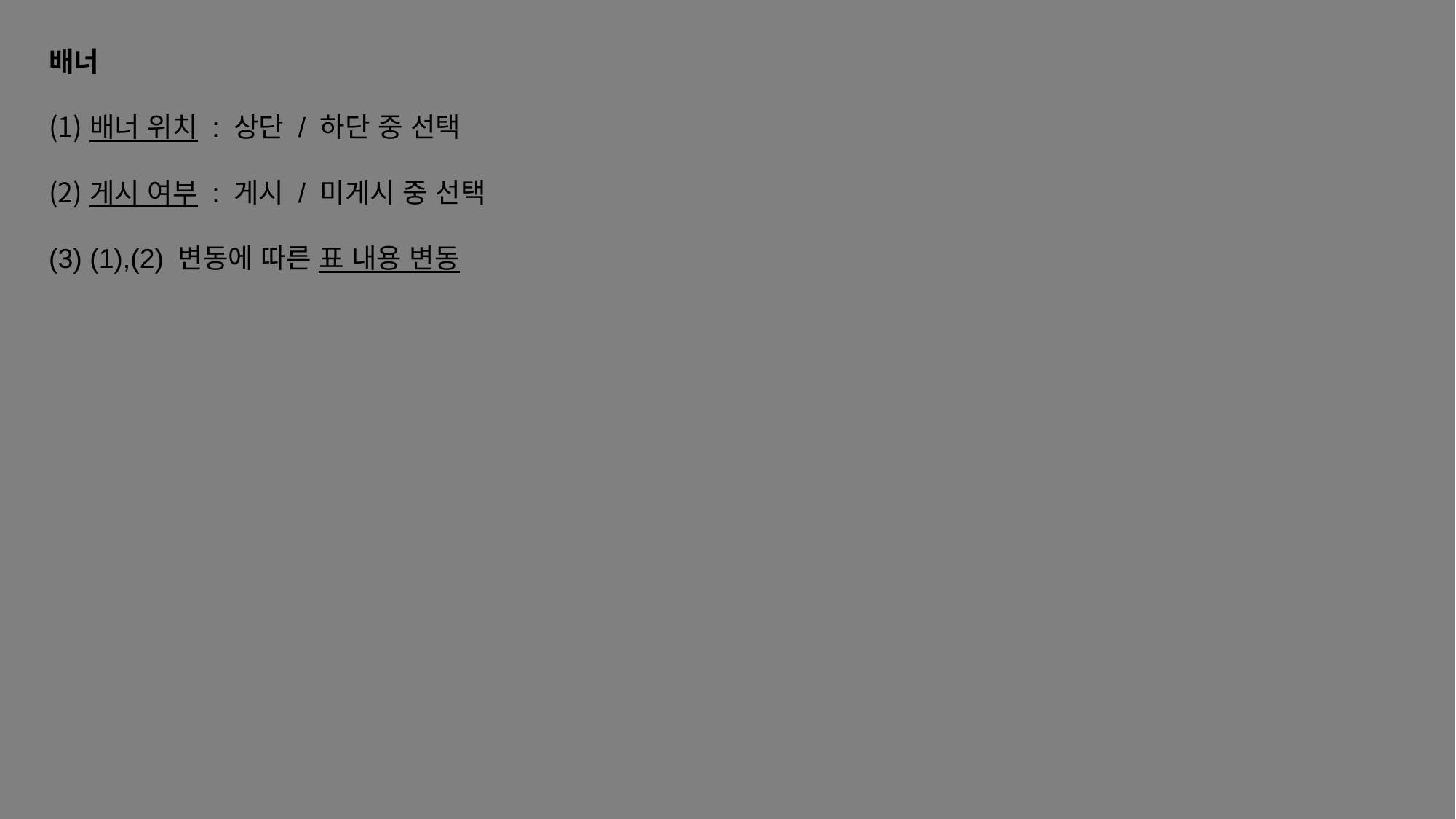

배너

배너 위치 : 상단 / 하단 중 선택

게시 여부 : 게시 / 미게시 중 선택

(1),(2) 변동에 따른 표 내용 변동